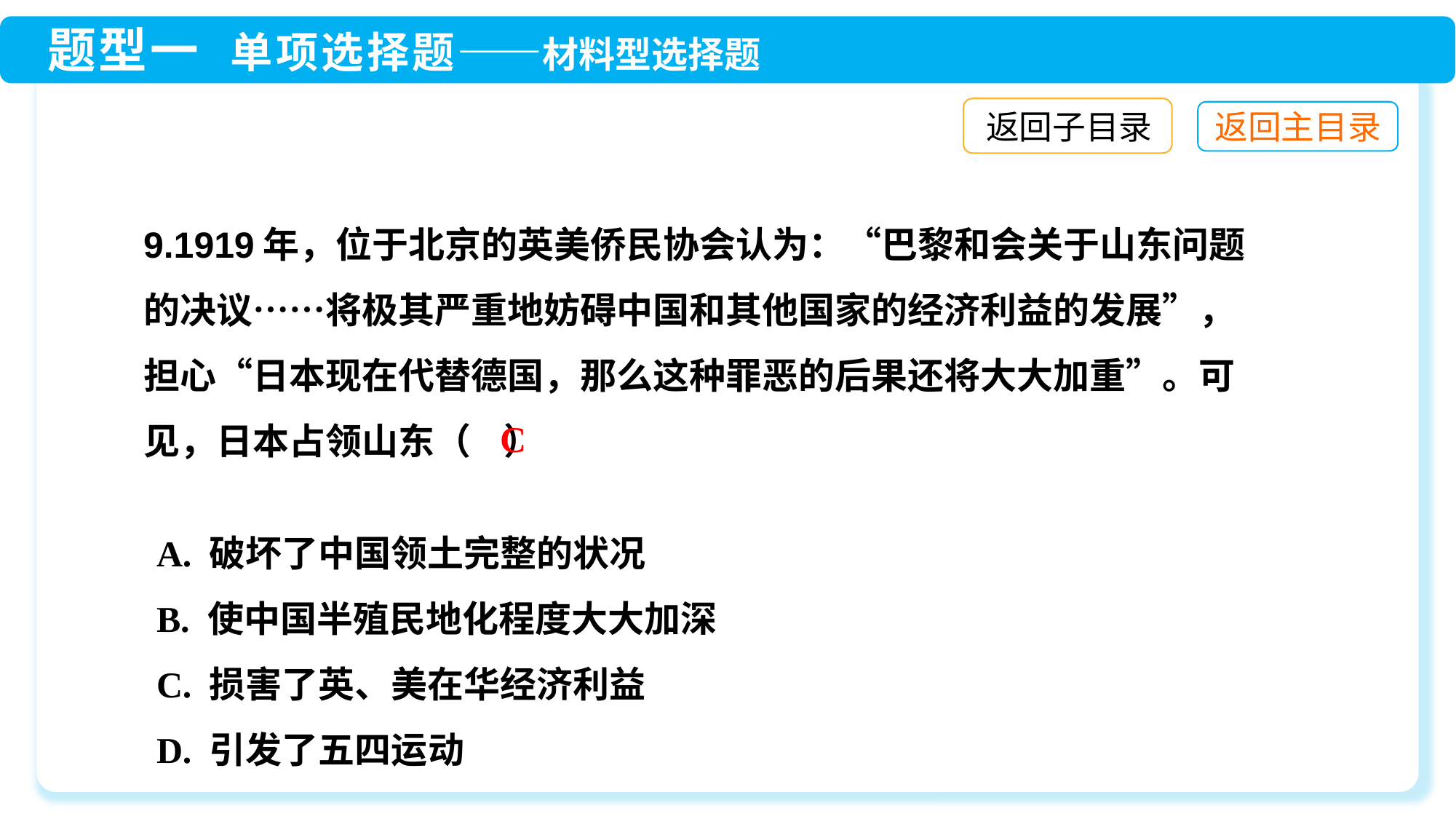

返回子目录
9.1919年，位于北京的英美侨民协会认为：“巴黎和会关于山东问题的决议……将极其严重地妨碍中国和其他国家的经济利益的发展”，担心“日本现在代替德国，那么这种罪恶的后果还将大大加重”。可见，日本占领山东（    ）
C
A. 破坏了中国领土完整的状况
B. 使中国半殖民地化程度大大加深
C. 损害了英、美在华经济利益
D. 引发了五四运动